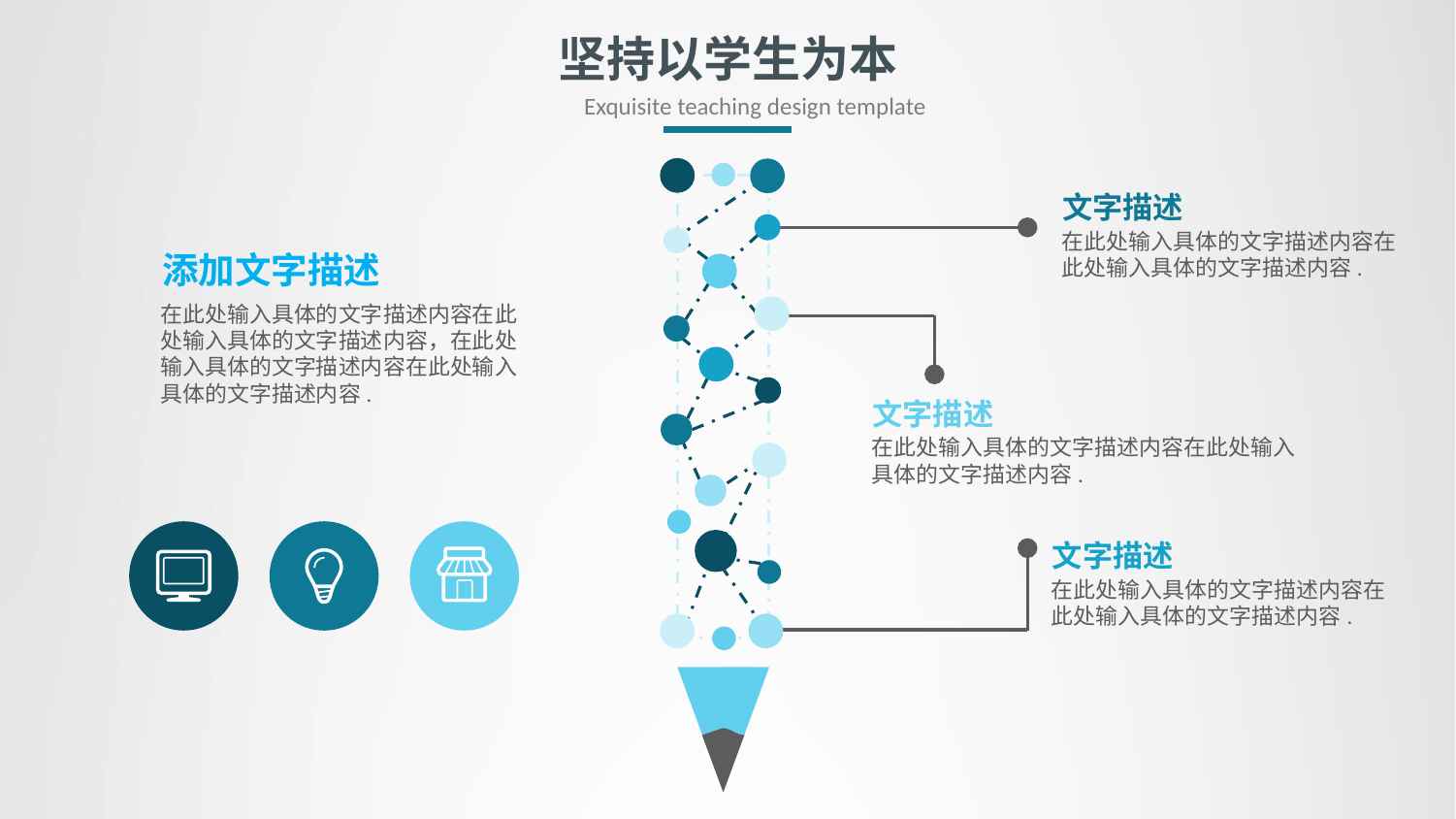

# 坚持以学生为本
Exquisite teaching design template

文字描述
在此处输入具体的文字描述内容在此处输入具体的文字描述内容.
添加文字描述
在此处输入具体的文字描述内容在此处输入具体的文字描述内容，在此处输入具体的文字描述内容在此处输入具体的文字描述内容.

文字描述
在此处输入具体的文字描述内容在此处输入具体的文字描述内容.

文字描述
在此处输入具体的文字描述内容在此处输入具体的文字描述内容.